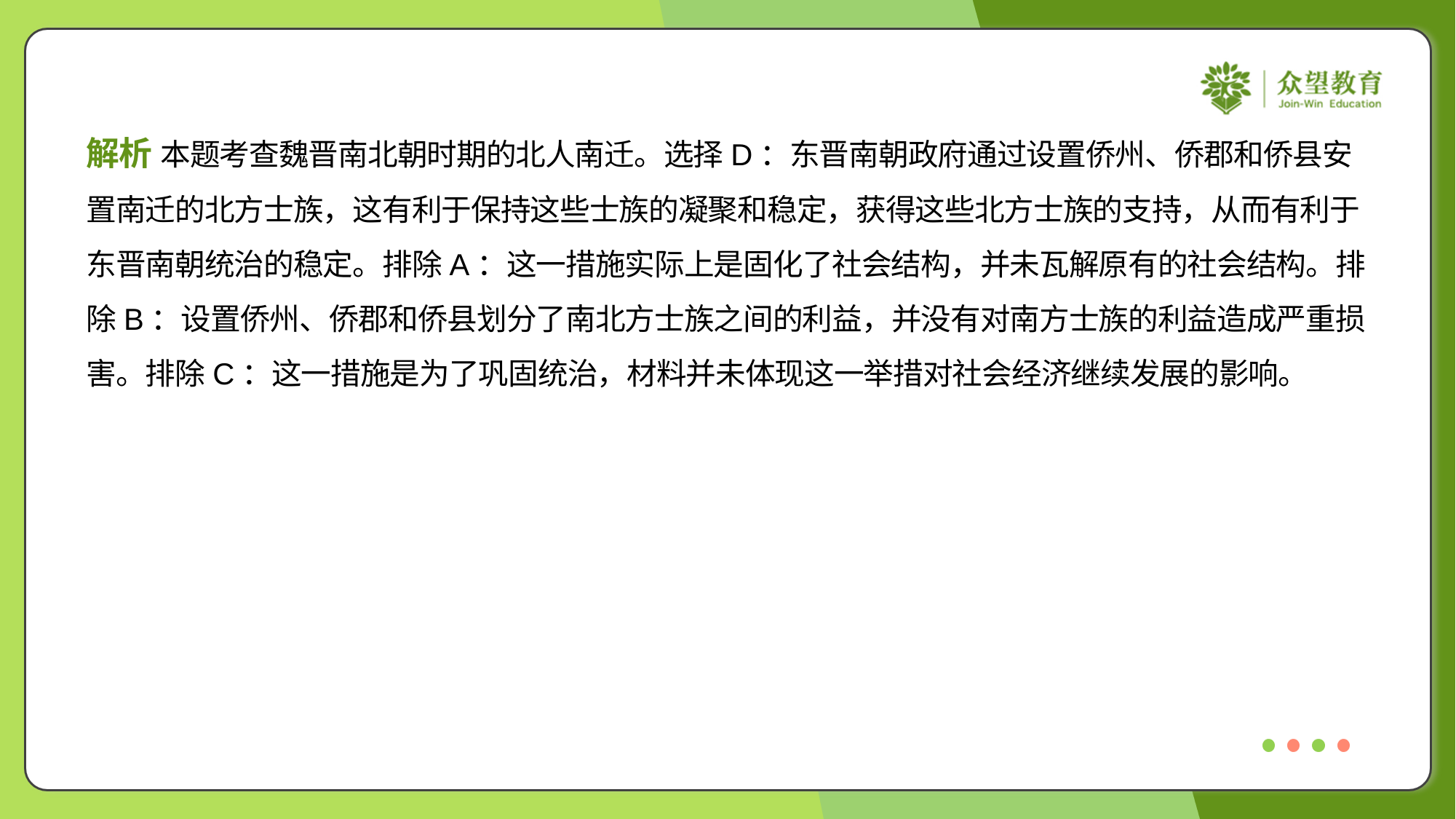

解析 本题考查魏晋南北朝时期的北人南迁。选择D：东晋南朝政府通过设置侨州、侨郡和侨县安
置南迁的北方士族，这有利于保持这些士族的凝聚和稳定，获得这些北方士族的支持，从而有利于
东晋南朝统治的稳定。排除A：这一措施实际上是固化了社会结构，并未瓦解原有的社会结构。排
除B：设置侨州、侨郡和侨县划分了南北方士族之间的利益，并没有对南方士族的利益造成严重损
害。排除C：这一措施是为了巩固统治，材料并未体现这一举措对社会经济继续发展的影响。